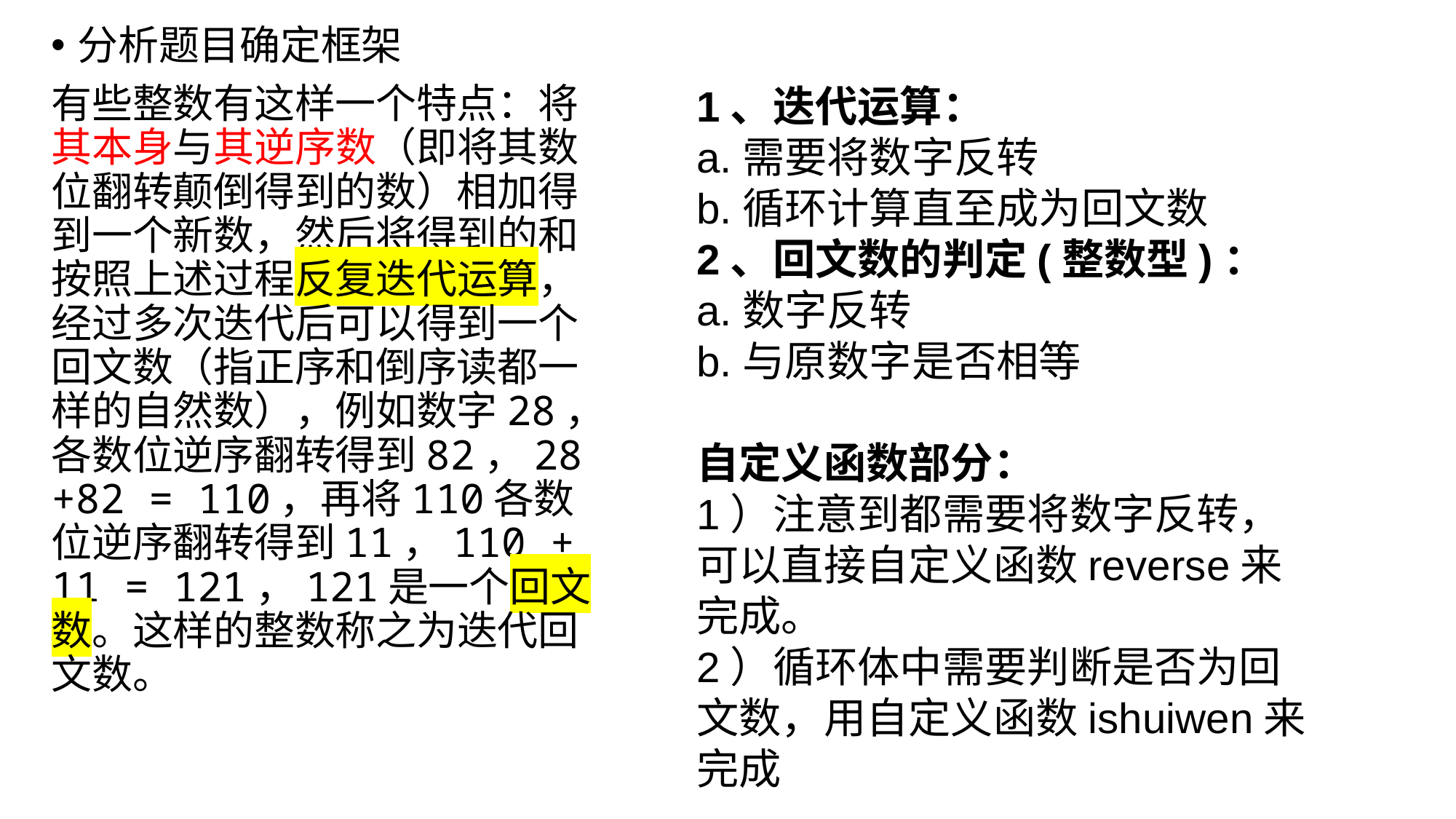

分析题目确定框架
有些整数有这样一个特点：将其本身与其逆序数（即将其数位翻转颠倒得到的数）相加得到一个新数，然后将得到的和按照上述过程反复迭代运算，经过多次迭代后可以得到一个回文数（指正序和倒序读都一样的自然数），例如数字28，各数位逆序翻转得到82，28 +82 = 110，再将110各数位逆序翻转得到11，110 + 11 = 121，121是一个回文数。这样的整数称之为迭代回文数。
1、迭代运算：
a.需要将数字反转
b.循环计算直至成为回文数
2、回文数的判定(整数型)：
a.数字反转
b.与原数字是否相等

自定义函数部分：
1）注意到都需要将数字反转，可以直接自定义函数reverse来完成。
2）循环体中需要判断是否为回文数，用自定义函数ishuiwen来完成